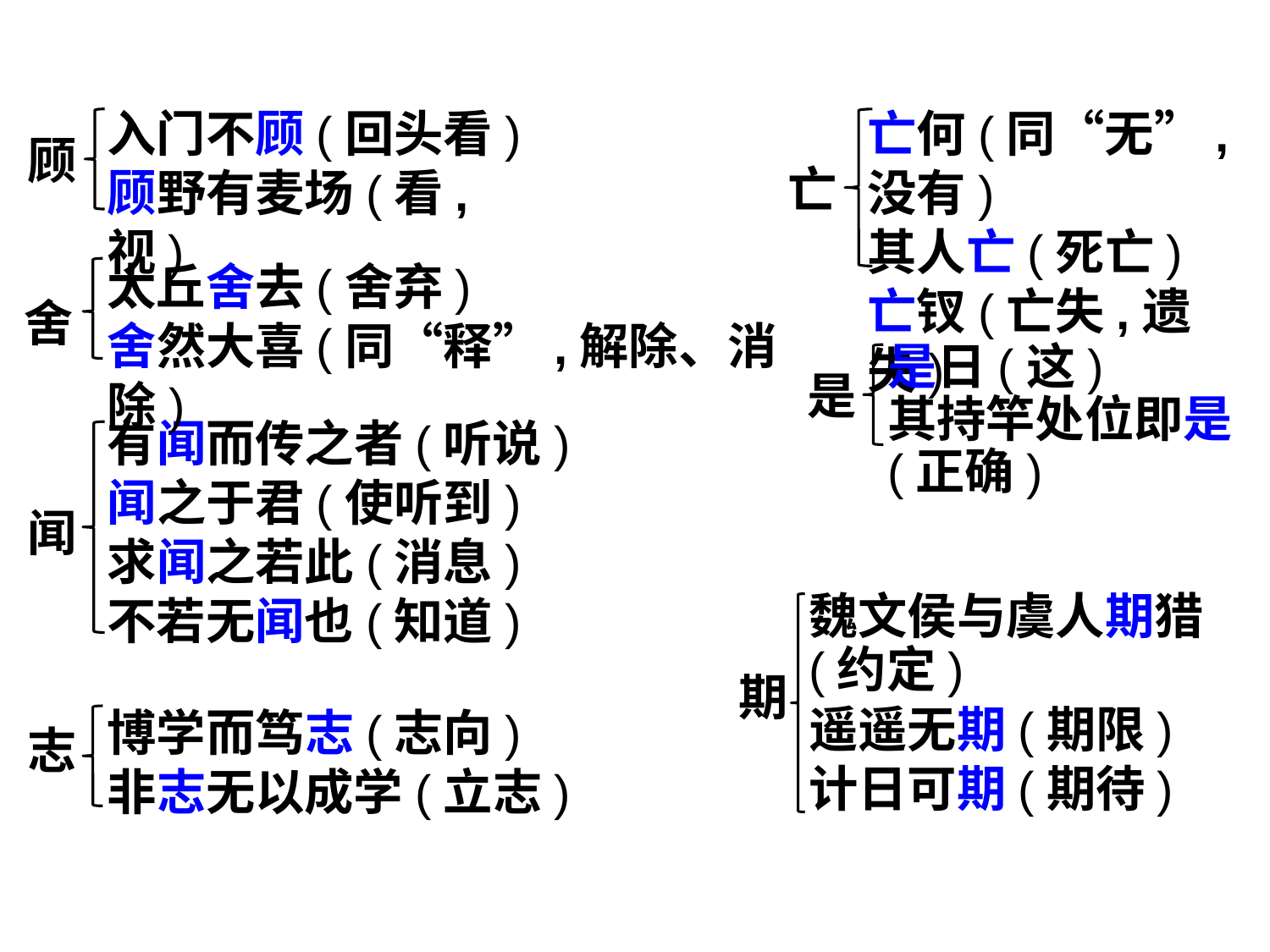

入门不顾(回头看)
顾野有麦场(看,视)
亡何(同“无”,没有)
其人亡(死亡)
亡钗(亡失,遗失)

顾
亡
太丘舍去(舍弃)
舍然大喜(同“释”,解除、消除)

舍
是日(这)
其持竿处位即是
(正确)

是
有闻而传之者(听说)
闻之于君(使听到)
求闻之若此(消息)
不若无闻也(知道)

闻
魏文侯与虞人期猎
(约定)
遥遥无期(期限)
计日可期(期待)

期
博学而笃志(志向)
非志无以成学(立志)

志